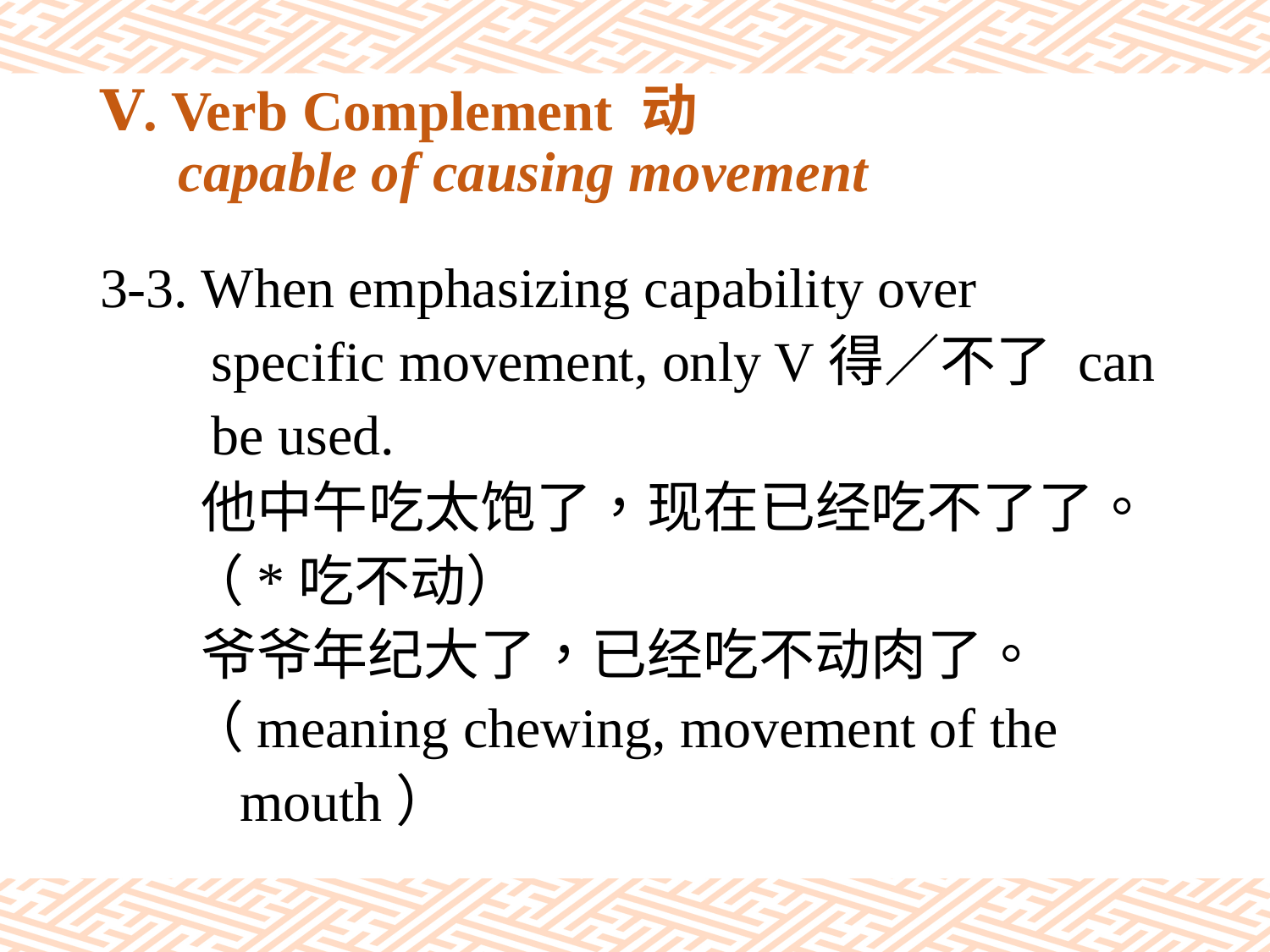

# Ⅴ. Verb Complement 动 capable of causing movement
3-3. When emphasizing capability over
        specific movement, only V得／不了 can
        be used.
       他中午吃太饱了，现在已经吃不了了。
      （*吃不动）
       爷爷年纪大了，已经吃不动肉了。
      （meaning chewing, movement of the
          mouth）